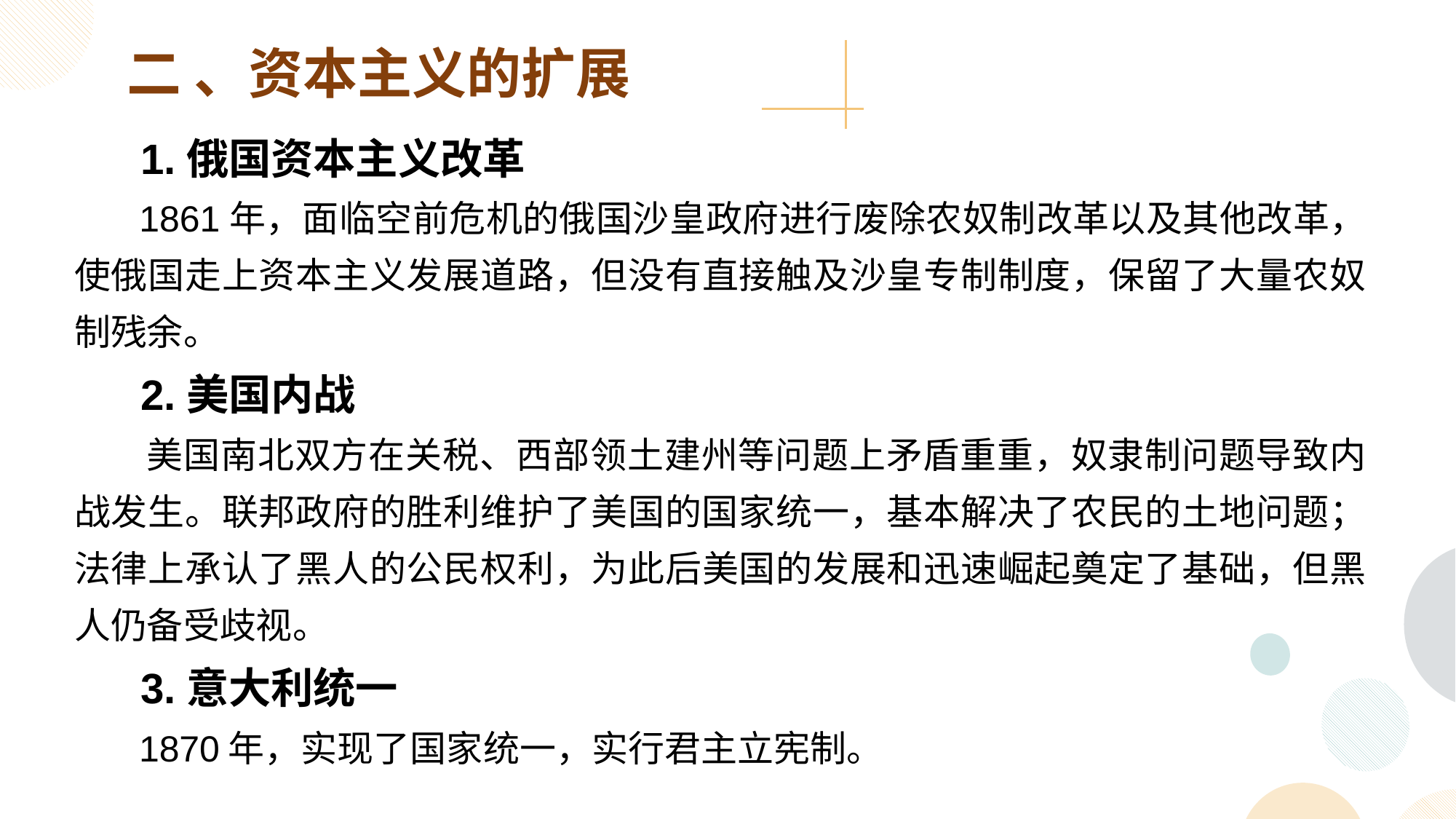

二 、资本主义的扩展
 1.俄国资本主义改革
 1861年，面临空前危机的俄国沙皇政府进行废除农奴制改革以及其他改革，使俄国走上资本主义发展道路，但没有直接触及沙皇专制制度，保留了大量农奴制残余。
 2.美国内战
 美国南北双方在关税、西部领土建州等问题上矛盾重重，奴隶制问题导致内战发生。联邦政府的胜利维护了美国的国家统一，基本解决了农民的土地问题；法律上承认了黑人的公民权利，为此后美国的发展和迅速崛起奠定了基础，但黑人仍备受歧视。
 3.意大利统一
 1870年，实现了国家统一，实行君主立宪制。